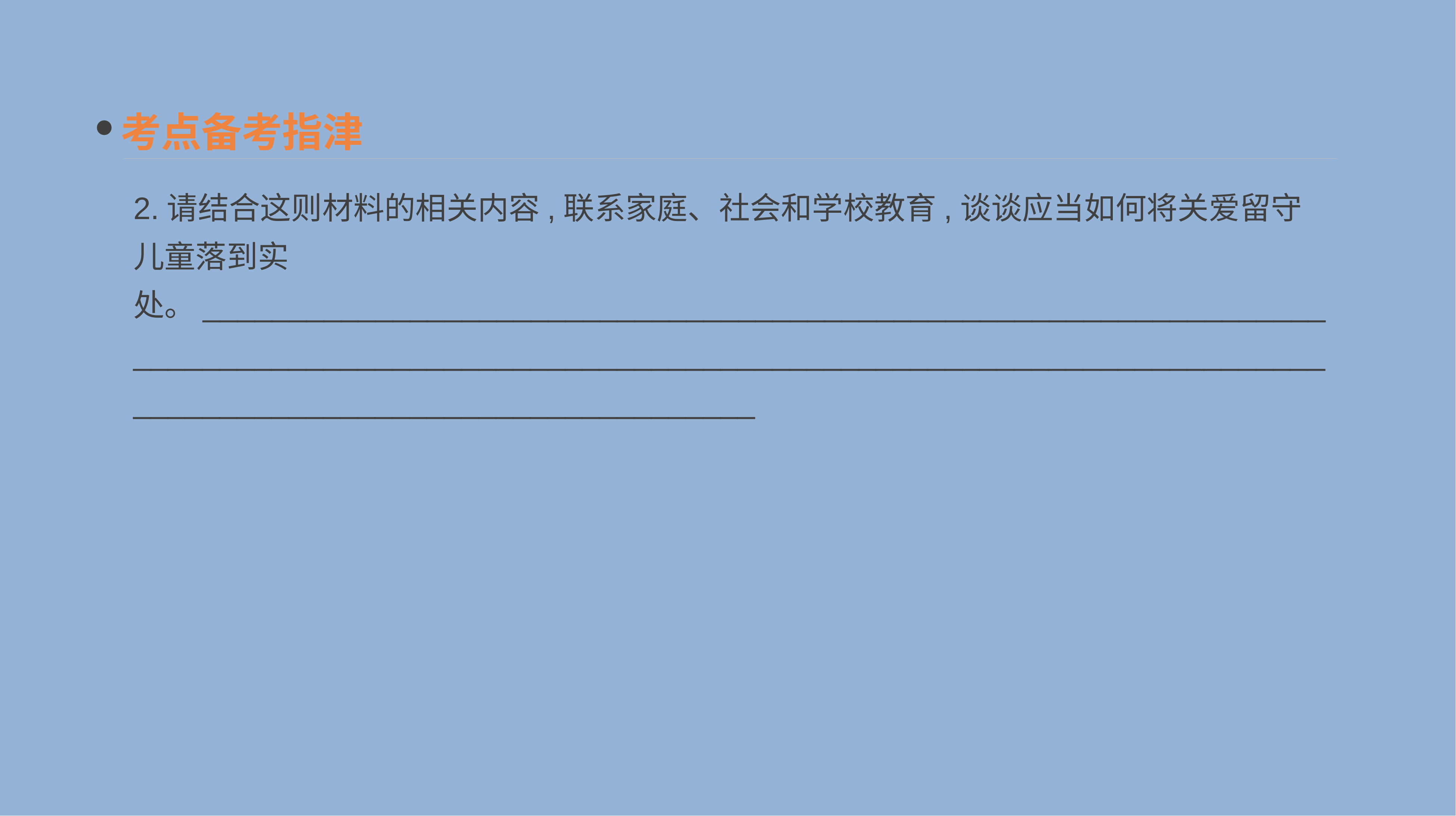

考点备考指津

2.请结合这则材料的相关内容,联系家庭、社会和学校教育,谈谈应当如何将关爱留守儿童落到实处。__________________________________________________________________________________________________________________________________________________________________________